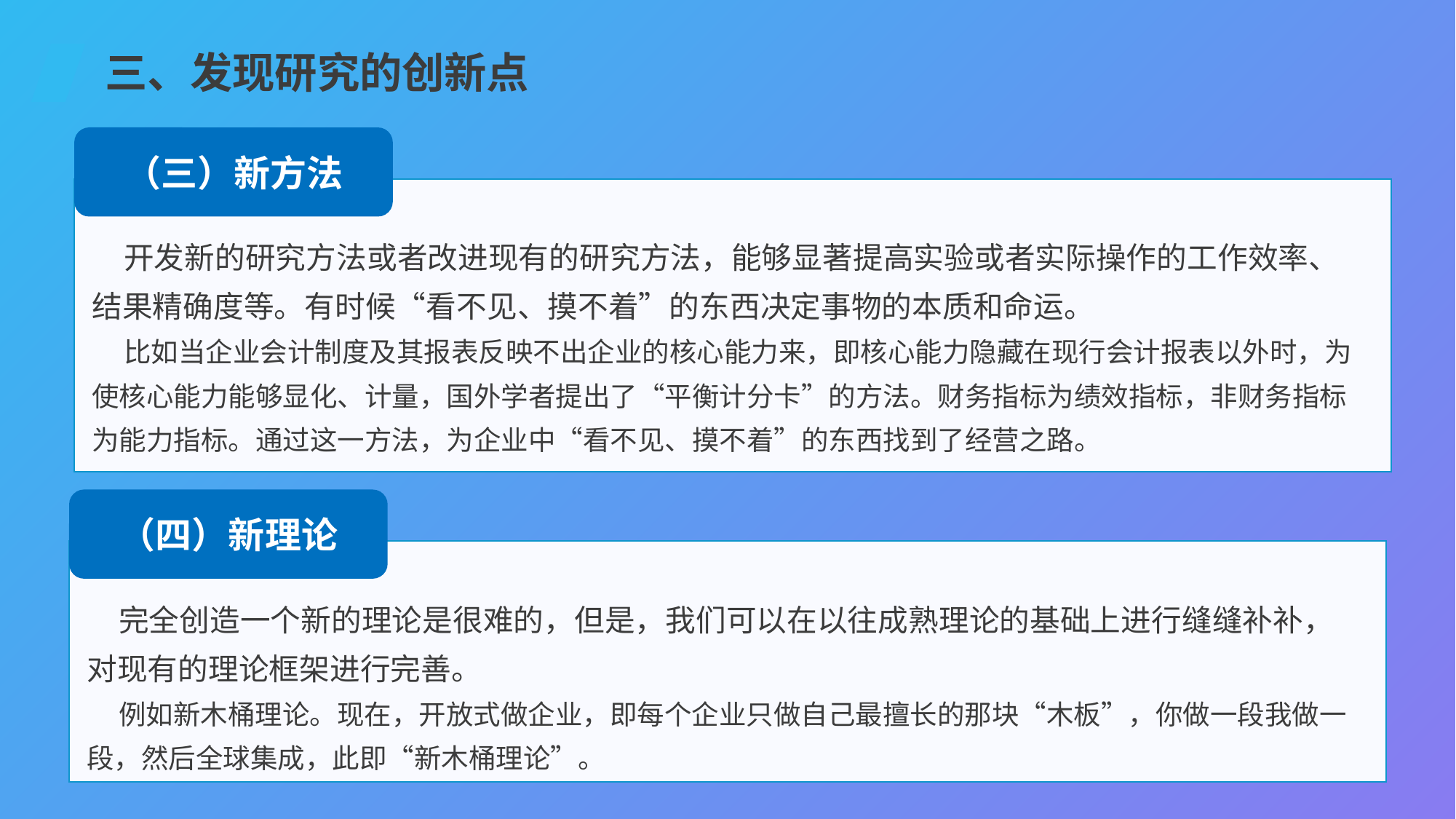

三、发现研究的创新点
（三）新方法

开发新的研究方法或者改进现有的研究方法，能够显著提高实验或者实际操作的工作效率、结果精确度等。有时候“看不见、摸不着”的东西决定事物的本质和命运。
比如当企业会计制度及其报表反映不出企业的核心能力来，即核心能力隐藏在现行会计报表以外时，为使核心能力能够显化、计量，国外学者提出了“平衡计分卡”的方法。财务指标为绩效指标，非财务指标为能力指标。通过这一方法，为企业中“看不见、摸不着”的东西找到了经营之路。
（四）新理论

完全创造一个新的理论是很难的，但是，我们可以在以往成熟理论的基础上进行缝缝补补，对现有的理论框架进行完善。
例如新木桶理论。现在，开放式做企业，即每个企业只做自己最擅长的那块“木板”，你做一段我做一段，然后全球集成，此即“新木桶理论”。